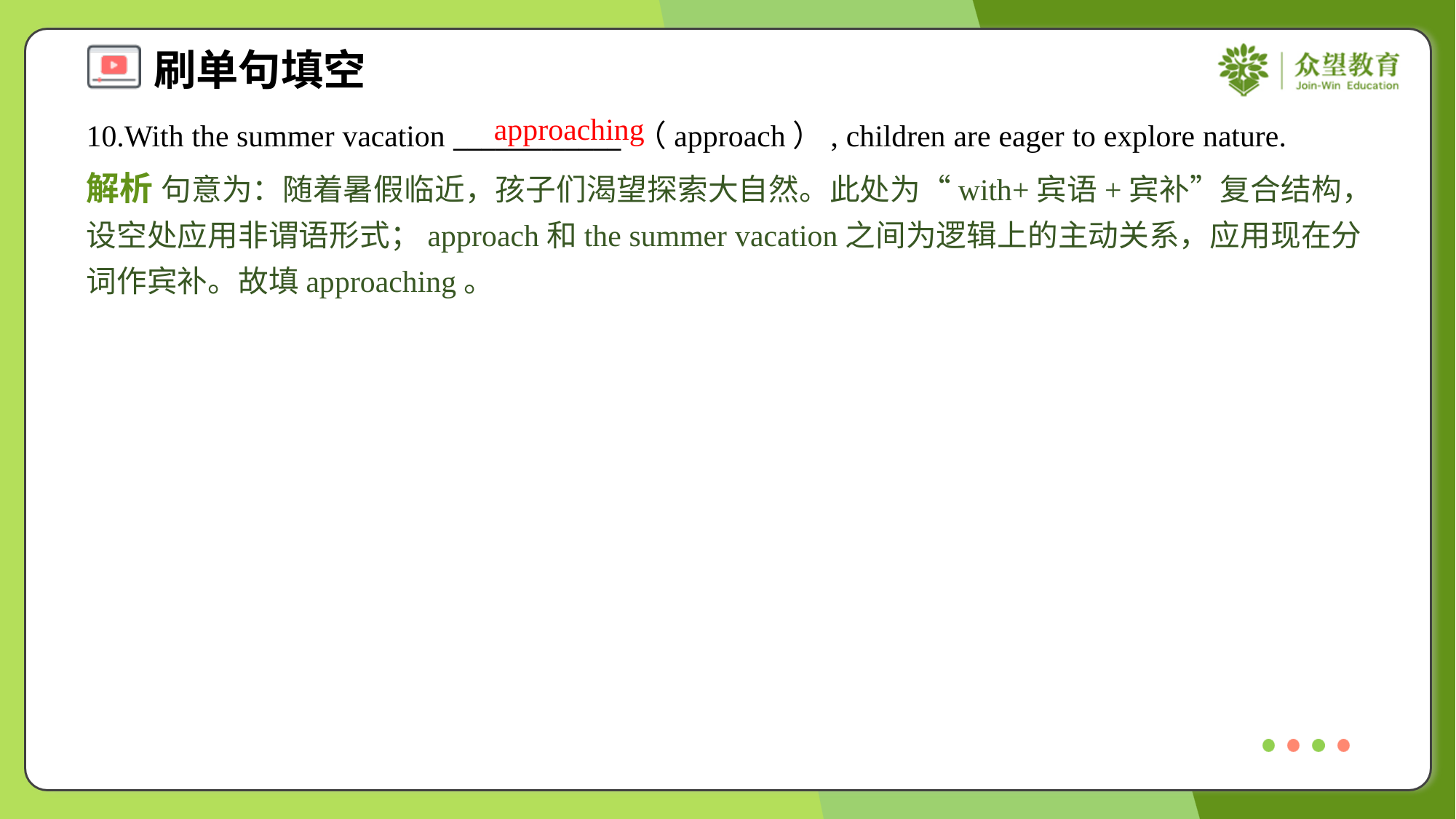

approaching
10.With the summer vacation ____________ （approach）, children are eager to explore nature.
解析 句意为：随着暑假临近，孩子们渴望探索大自然。此处为“with+宾语+宾补”复合结构，设空处应用非谓语形式；approach和the summer vacation之间为逻辑上的主动关系，应用现在分词作宾补。故填approaching。